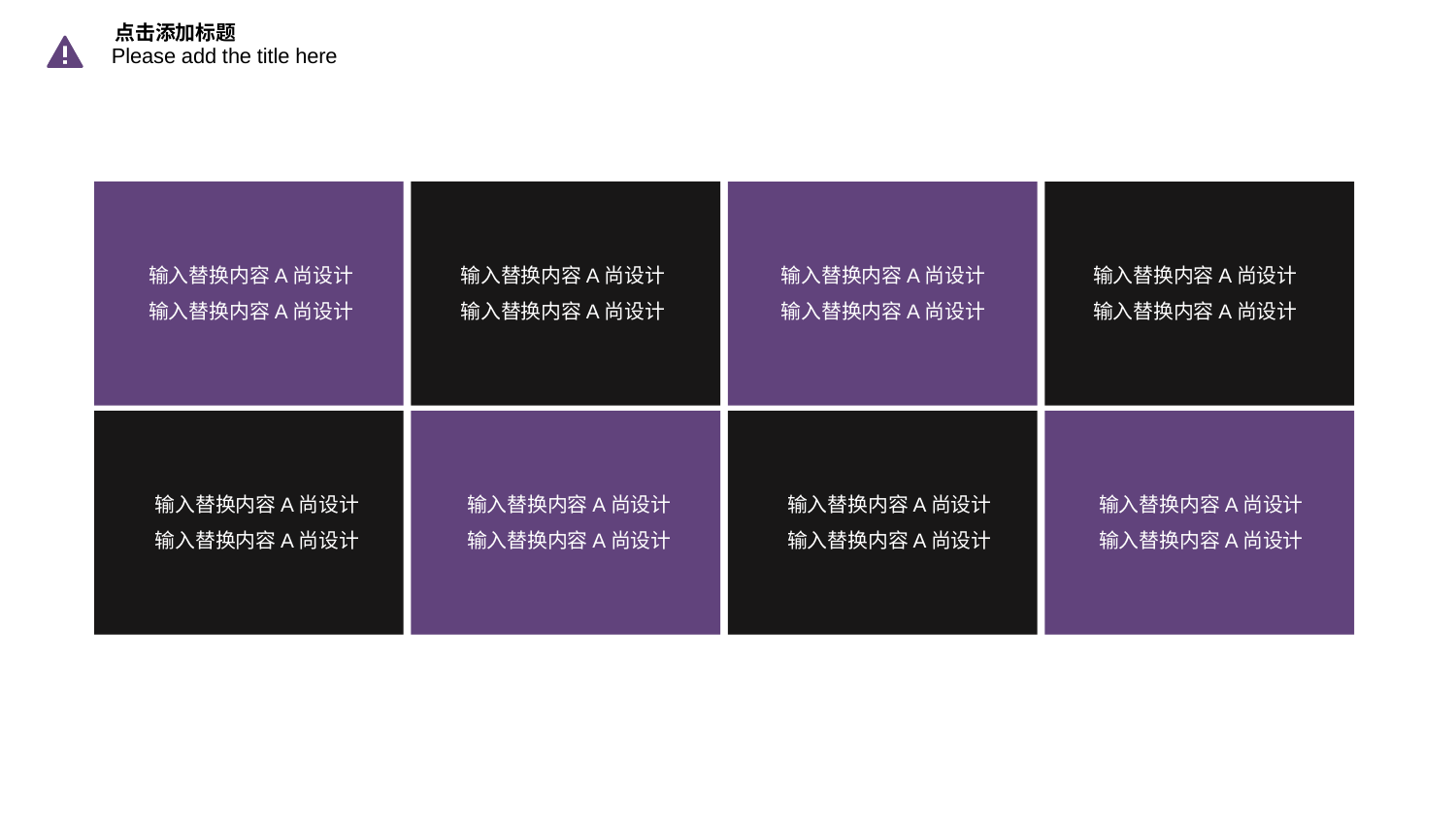

点击添加标题

Please add the title here

输入替换内容A尚设计
输入替换内容A尚设计
输入替换内容A尚设计
输入替换内容A尚设计
输入替换内容A尚设计
输入替换内容A尚设计
输入替换内容A尚设计
输入替换内容A尚设计
输入替换内容A尚设计
输入替换内容A尚设计
输入替换内容A尚设计
输入替换内容A尚设计
输入替换内容A尚设计
输入替换内容A尚设计
输入替换内容A尚设计
输入替换内容A尚设计